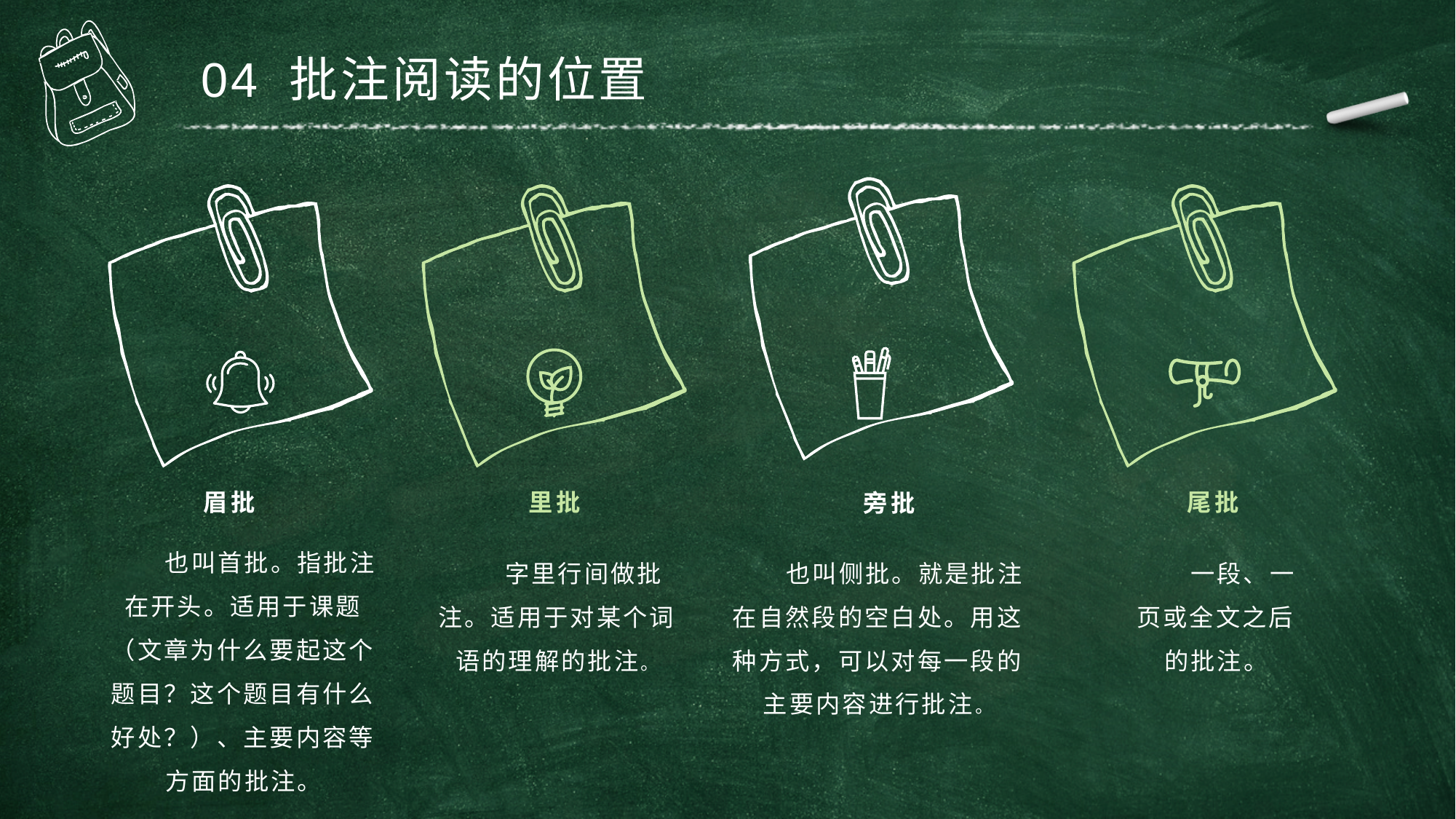

04 批注阅读的位置

眉批
里批
尾批
旁批
也叫首批。指批注在开头。适用于课题（文章为什么要起这个题目？这个题目有什么好处？）、主要内容等方面的批注。
字里行间做批注。适用于对某个词语的理解的批注。
也叫侧批。就是批注在自然段的空白处。用这种方式，可以对每一段的主要内容进行批注。
一段、一页或全文之后的批注。